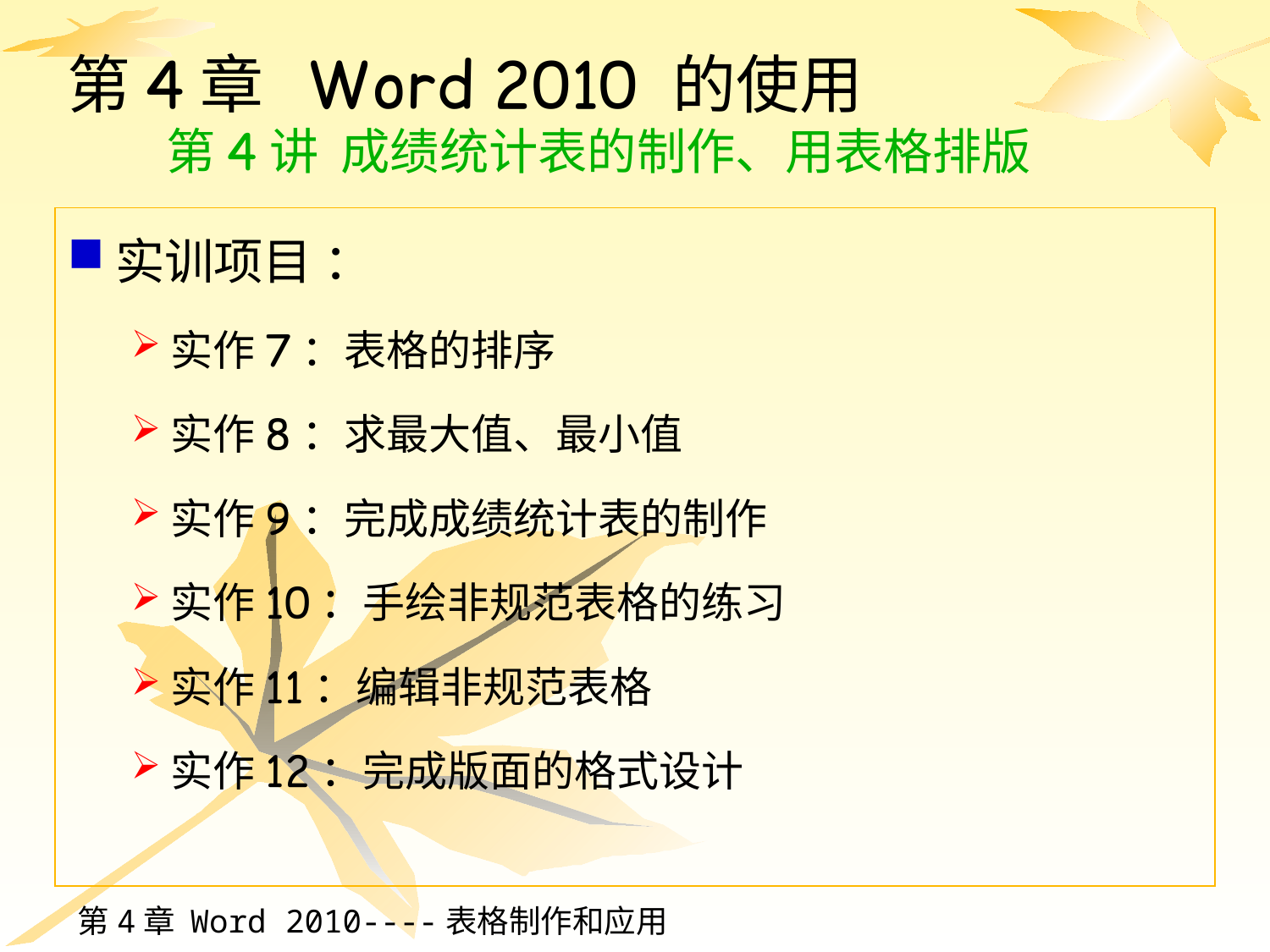

# 第4章  Word 2010 的使用 第4讲  成绩统计表的制作、用表格排版
实训项目 ：
实作7：表格的排序
实作8：求最大值、最小值
实作9：完成成绩统计表的制作
实作10：手绘非规范表格的练习
实作11：编辑非规范表格
实作12：完成版面的格式设计